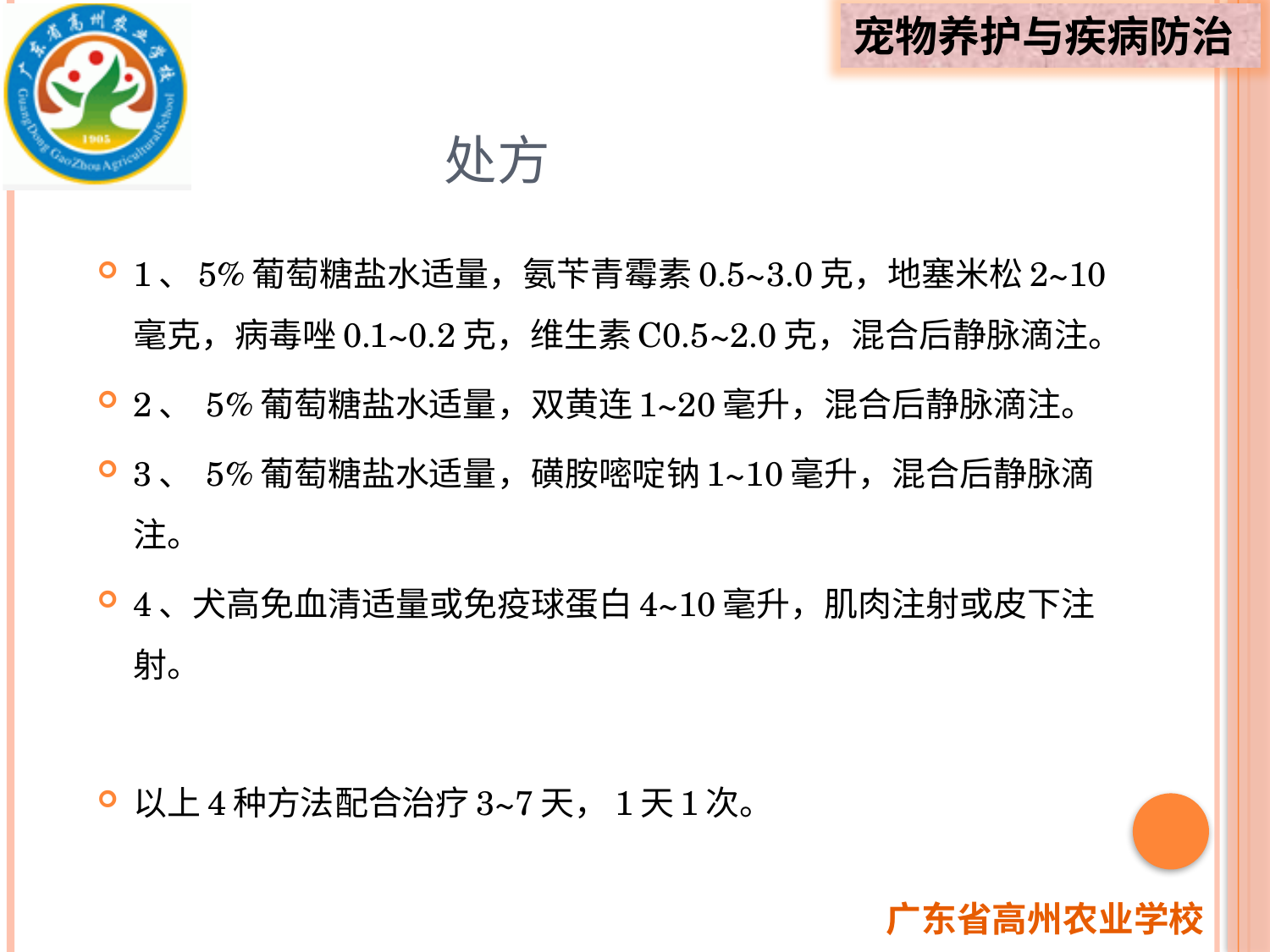

# 处方
1、5%葡萄糖盐水适量，氨苄青霉素0.5~3.0克，地塞米松2~10毫克，病毒唑0.1~0.2克，维生素C0.5~2.0克，混合后静脉滴注。
2、 5%葡萄糖盐水适量，双黄连1~20毫升，混合后静脉滴注。
3、 5%葡萄糖盐水适量，磺胺嘧啶钠1~10毫升，混合后静脉滴注。
4、犬高免血清适量或免疫球蛋白4~10毫升，肌肉注射或皮下注射。

以上4种方法配合治疗3~7天，1天1次。